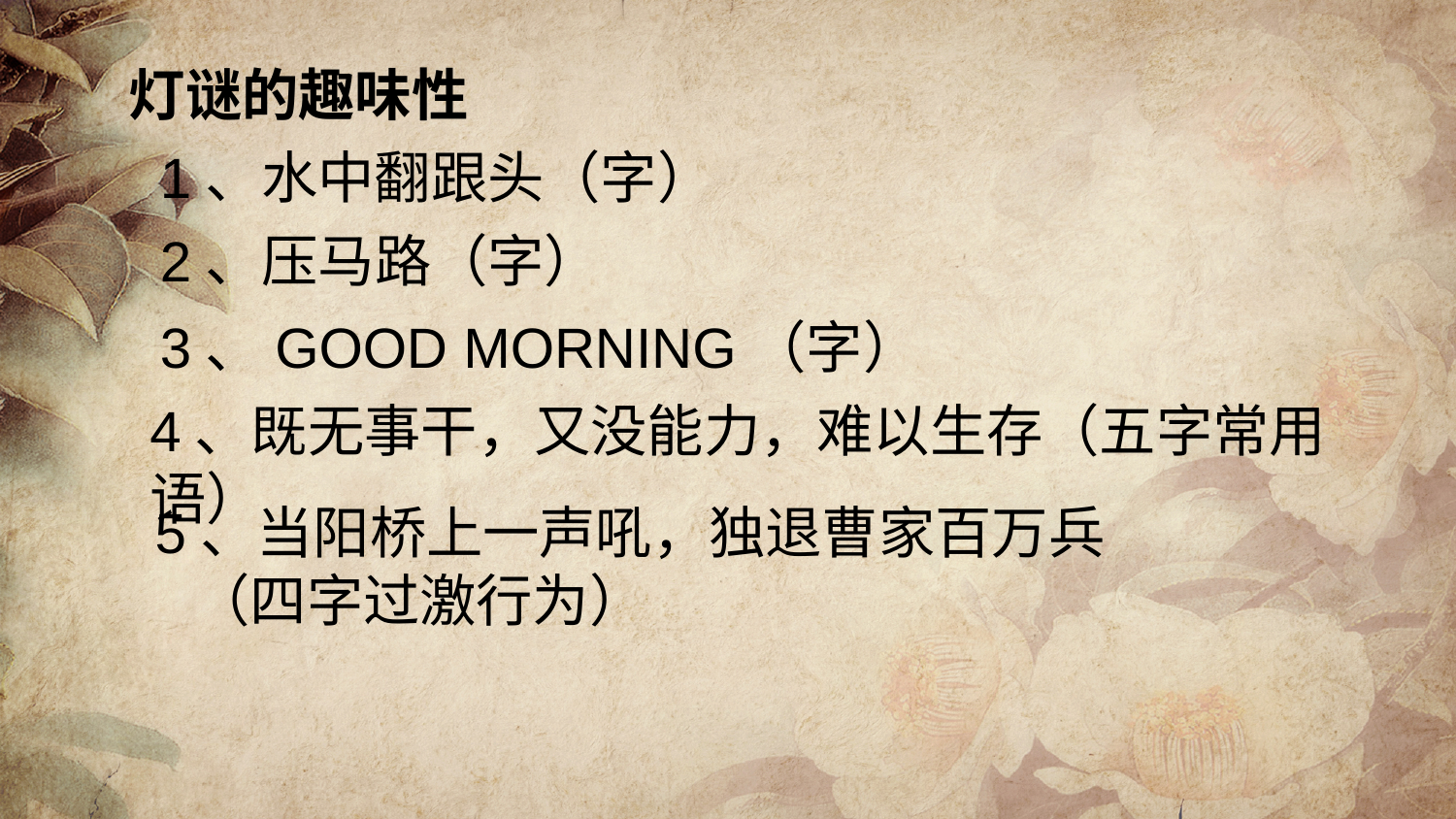

灯谜的趣味性
1、水中翻跟头（字）
2、压马路（字）

3、GOOD MORNING（字）
4、既无事干，又没能力，难以生存（五字常用语）
5、当阳桥上一声吼，独退曹家百万兵
  （四字过激行为）